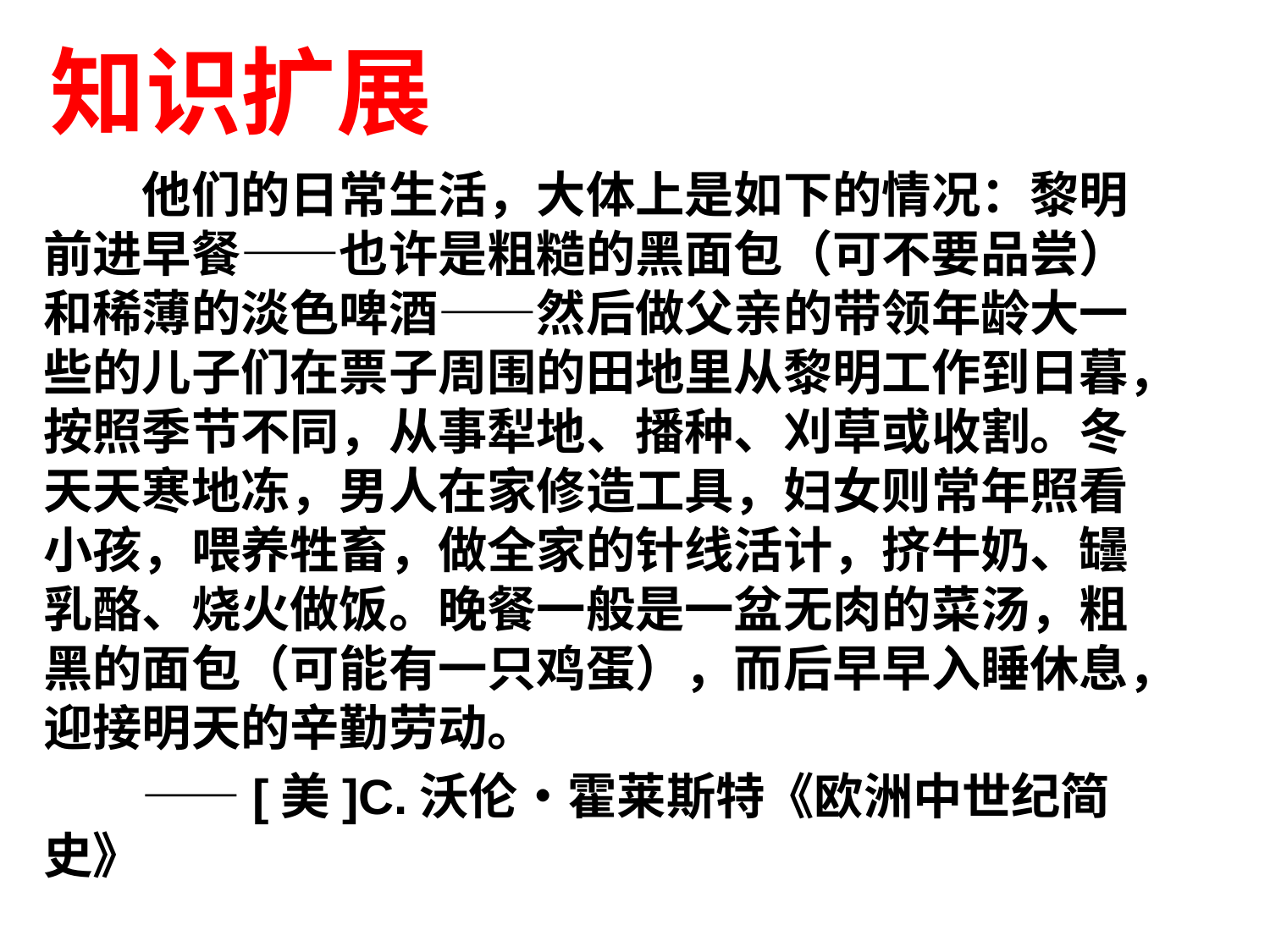

知识扩展
　　他们的日常生活，大体上是如下的情况：黎明前进早餐——也许是粗糙的黑面包（可不要品尝）和稀薄的淡色啤酒——然后做父亲的带领年龄大一些的儿子们在票子周围的田地里从黎明工作到日暮，按照季节不同，从事犁地、播种、刈草或收割。冬天天寒地冻，男人在家修造工具，妇女则常年照看小孩，喂养牲畜，做全家的针线活计，挤牛奶、罎乳酪、烧火做饭。晚餐一般是一盆无肉的菜汤，粗黑的面包（可能有一只鸡蛋），而后早早入睡休息，迎接明天的辛勤劳动。
　　——[美]C.沃伦•霍莱斯特《欧洲中世纪简史》